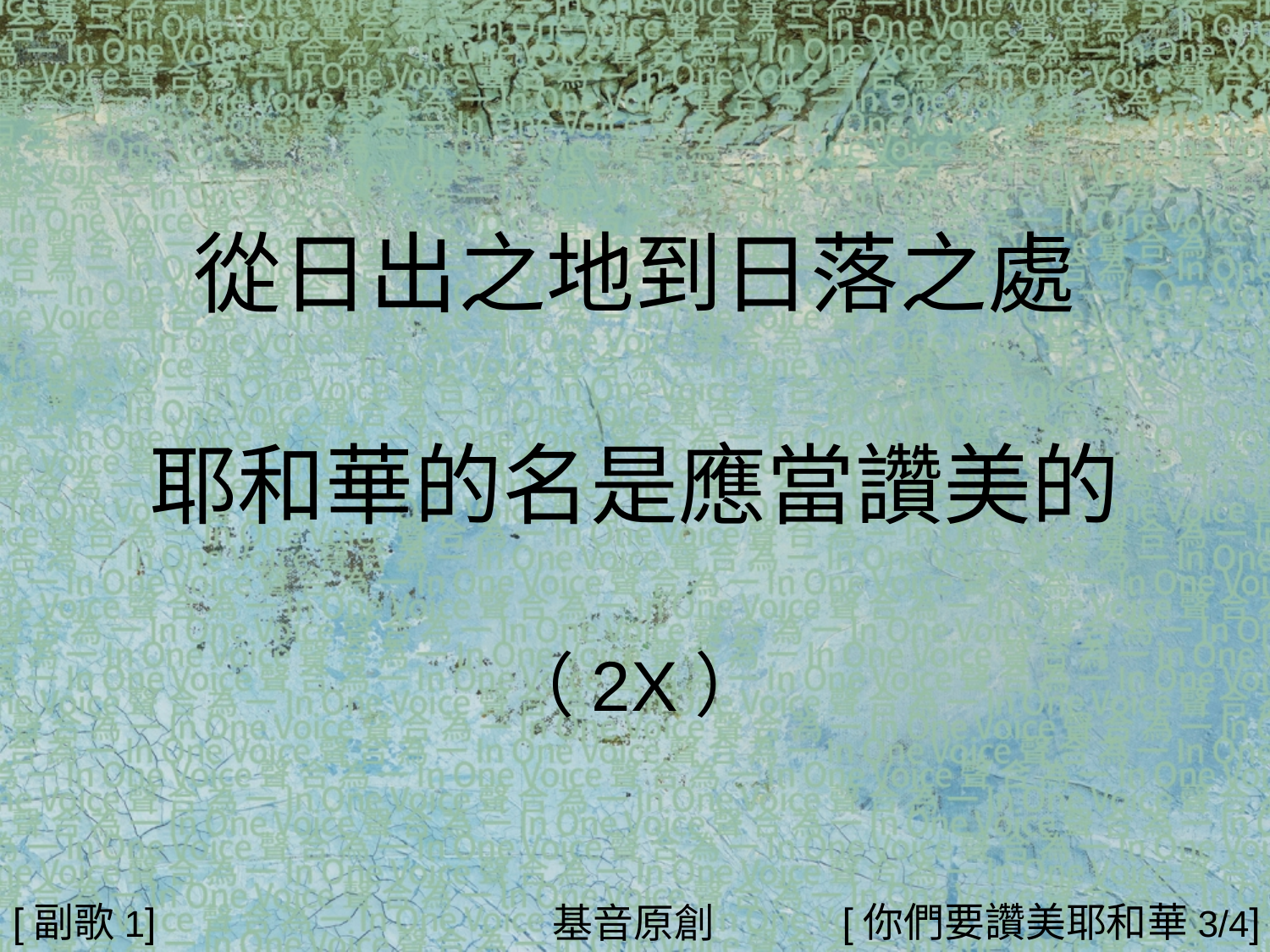

從日出之地到日落之處

耶和華的名是應當讚美的

（2X）
#

[副歌1]

[你們要讚美耶和華3/4]
基音原創